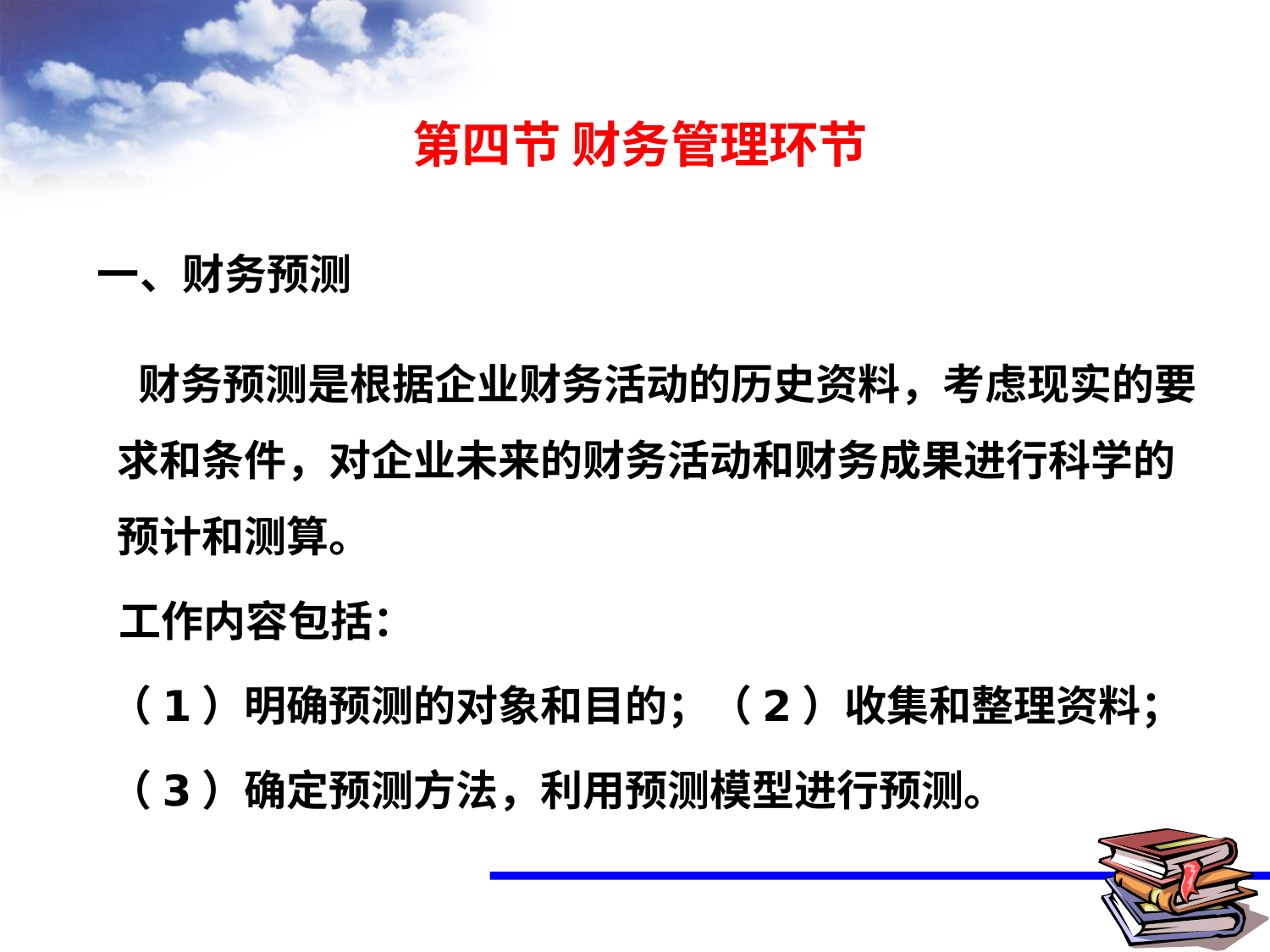

# 第四节 财务管理环节
一、财务预测
        财务预测是根据企业财务活动的历史资料，考虑现实的要求和条件，对企业未来的财务活动和财务成果进行科学的预计和测算。
      工作内容包括：
     （1）明确预测的对象和目的；（2）收集和整理资料；
     （3）确定预测方法，利用预测模型进行预测。